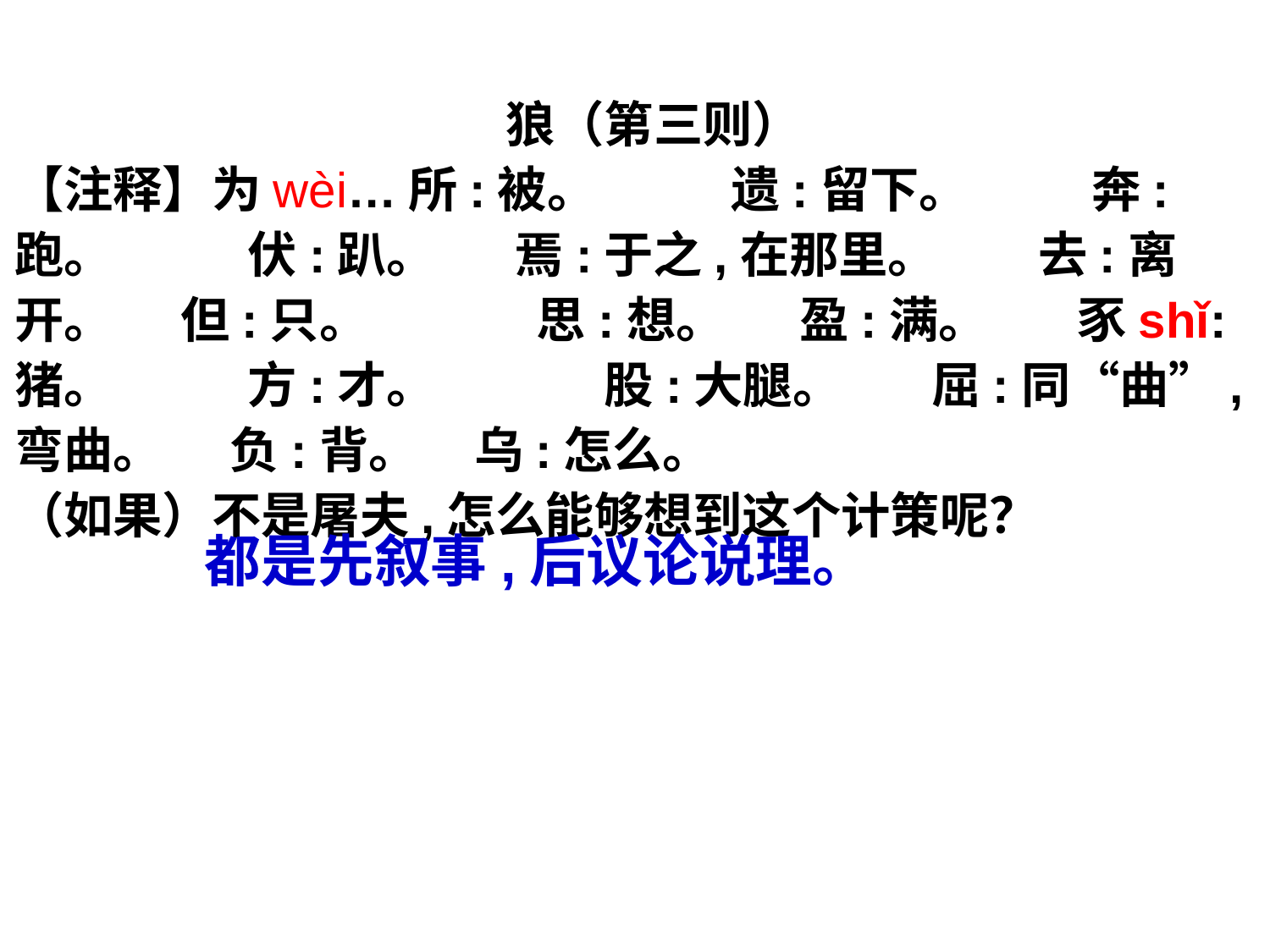

狼（第三则）
【注释】为wèi…所:被。            遗:留下。           奔:跑。            伏:趴。       焉:于之,在那里。         去:离开。      但:只。               思:想。       盈:满。        豕shǐ:猪。            方:才。               股:大腿。        屈:同“曲”,弯曲。      负:背。     乌:怎么。
（如果）不是屠夫,怎么能够想到这个计策呢？
都是先叙事,后议论说理。